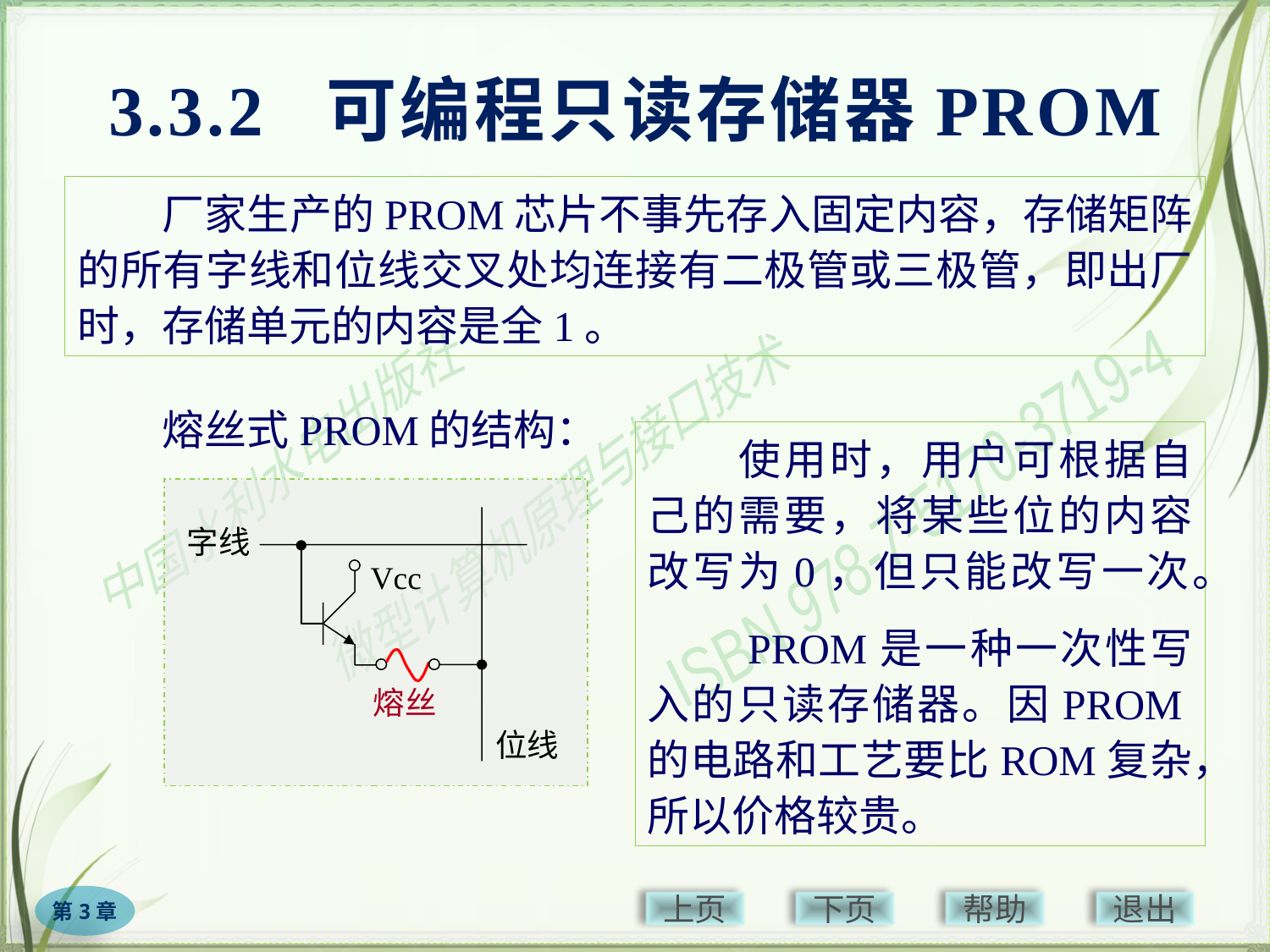

# 3.3.2  可编程只读存储器PROM
　　厂家生产的PROM芯片不事先存入固定内容，存储矩阵的所有字线和位线交叉处均连接有二极管或三极管，即出厂时，存储单元的内容是全1。
　　熔丝式PROM的结构：
　　使用时，用户可根据自己的需要，将某些位的内容改写为0，但只能改写一次。
　　PROM是一种一次性写入的只读存储器。因PROM的电路和工艺要比ROM复杂，所以价格较贵。

字线

Vcc

熔丝
位线